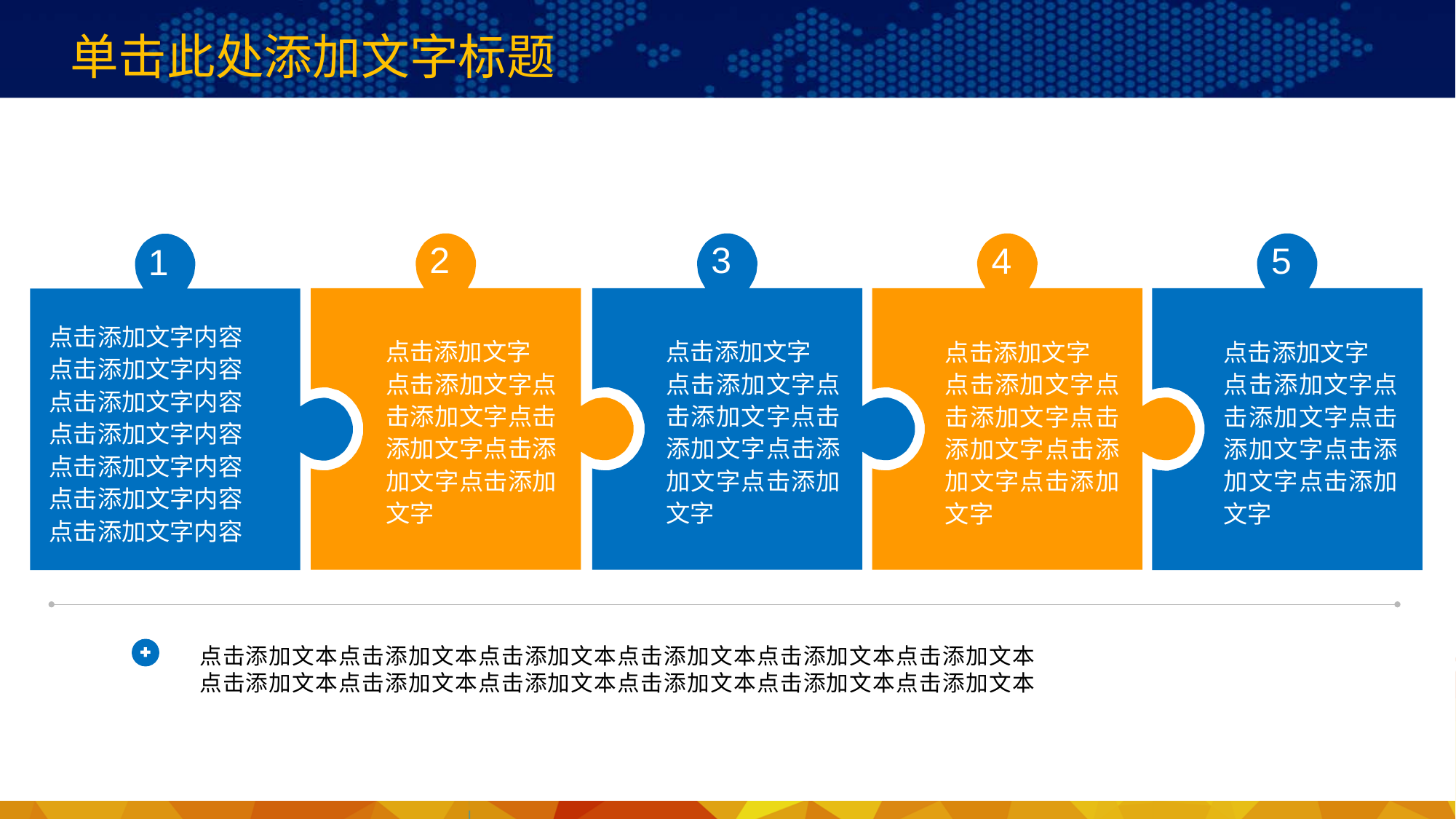

2
点击添加文字
点击添加文字点击添加文字点击添加文字点击添加文字点击添加文字

3
点击添加文字
点击添加文字点击添加文字点击添加文字点击添加文字点击添加文字

4
点击添加文字
点击添加文字点击添加文字点击添加文字点击添加文字点击添加文字

5
点击添加文字
点击添加文字点击添加文字点击添加文字点击添加文字点击添加文字

1
点击添加文字内容
点击添加文字内容
点击添加文字内容
点击添加文字内容
点击添加文字内容
点击添加文字内容
点击添加文字内容
点击添加文本点击添加文本点击添加文本点击添加文本点击添加文本点击添加文本
点击添加文本点击添加文本点击添加文本点击添加文本点击添加文本点击添加文本